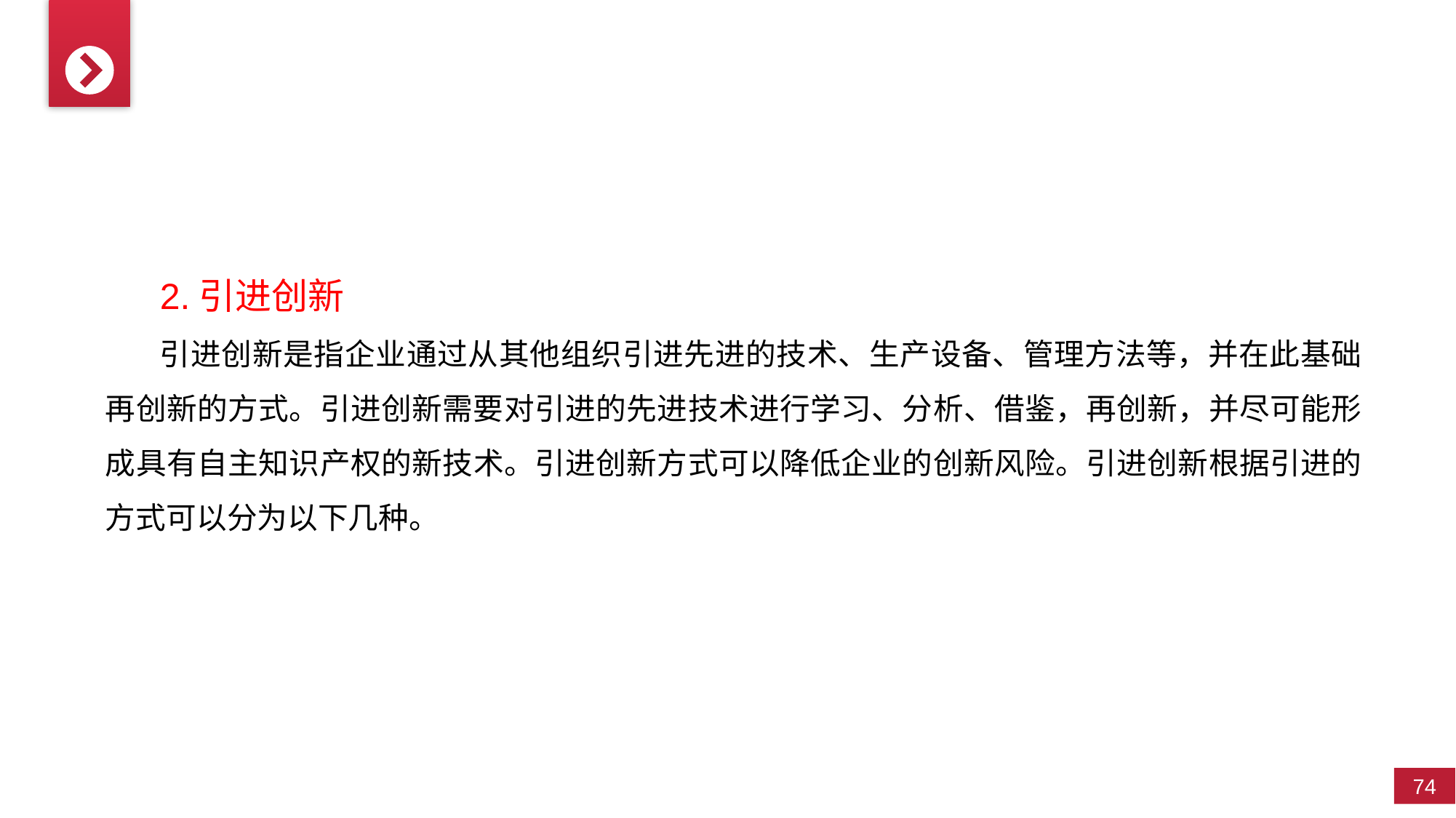

2.引进创新
引进创新是指企业通过从其他组织引进先进的技术、生产设备、管理方法等，并在此基础再创新的方式。引进创新需要对引进的先进技术进行学习、分析、借鉴，再创新，并尽可能形成具有自主知识产权的新技术。引进创新方式可以降低企业的创新风险。引进创新根据引进的方式可以分为以下几种。